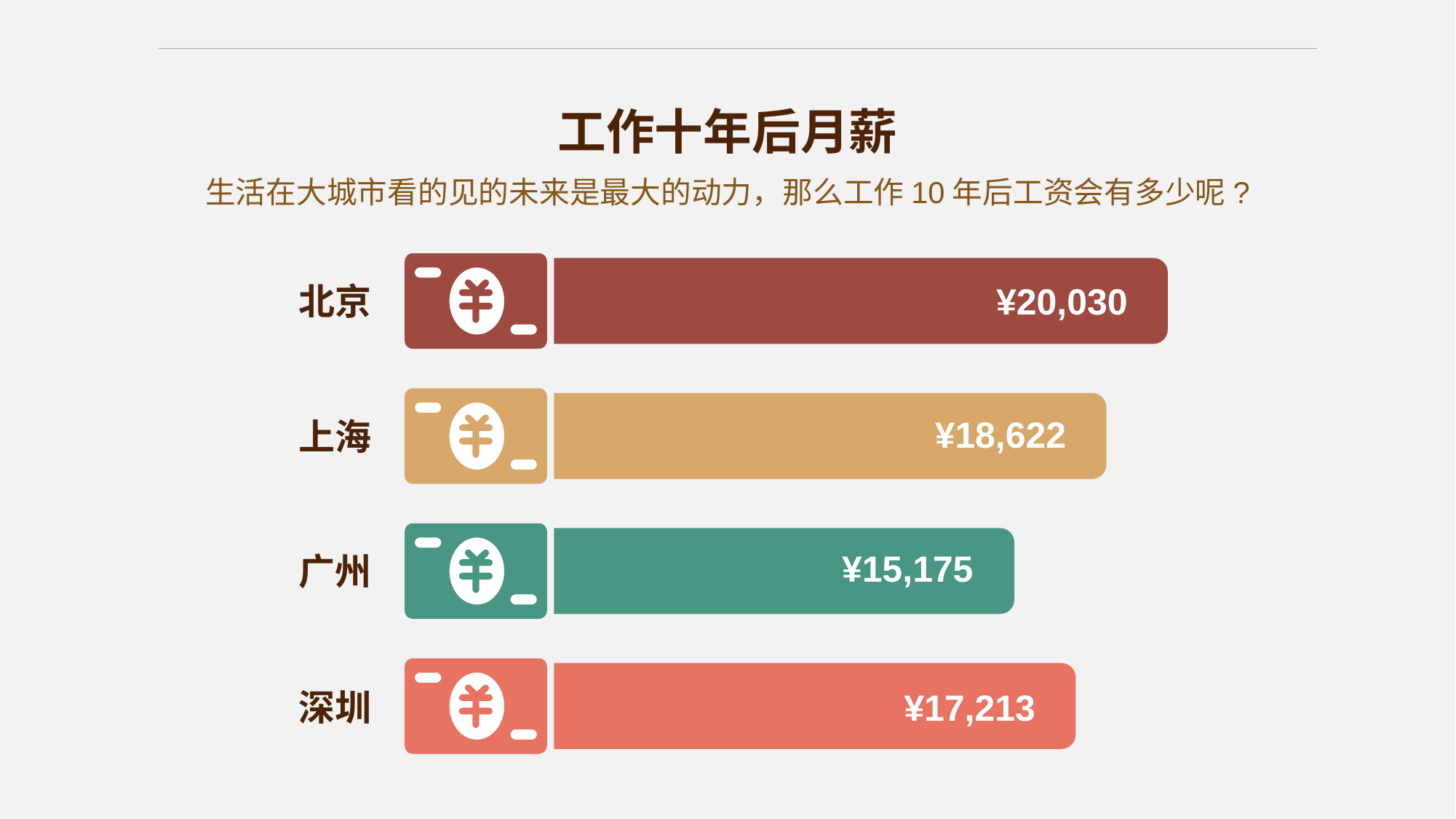

工作十年后月薪

生活在大城市看的见的未来是最大的动力，那么工作10年后工资会有多少呢?

北京
¥20,030

¥18,622
上海

¥15,175
广州

深圳
¥17,213